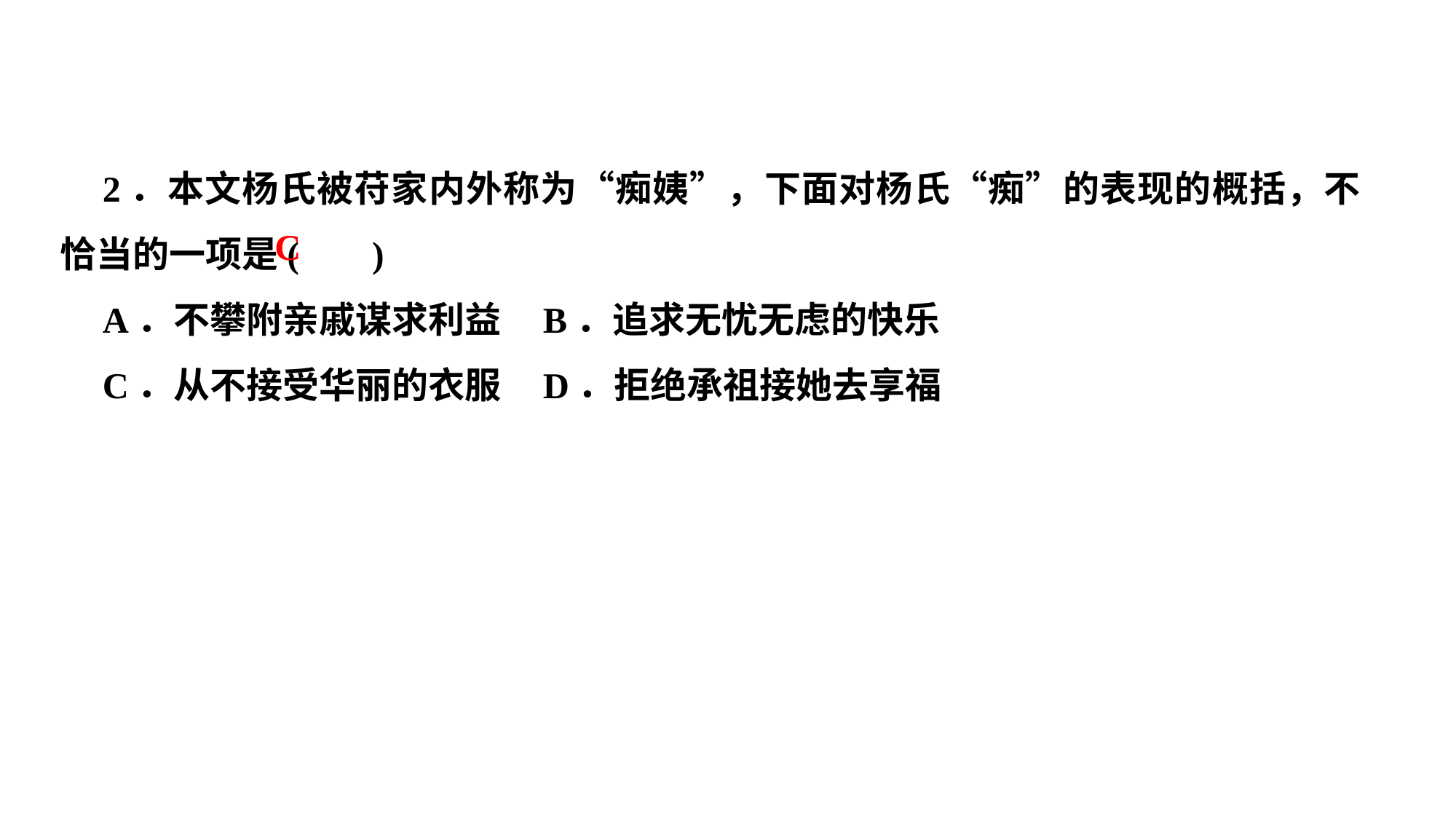

2．本文杨氏被苻家内外称为“痴姨”，下面对杨氏“痴”的表现的概括，不恰当的一项是(        )
A．不攀附亲戚谋求利益    B．追求无忧无虑的快乐
C．从不接受华丽的衣服    D．拒绝承祖接她去享福
C